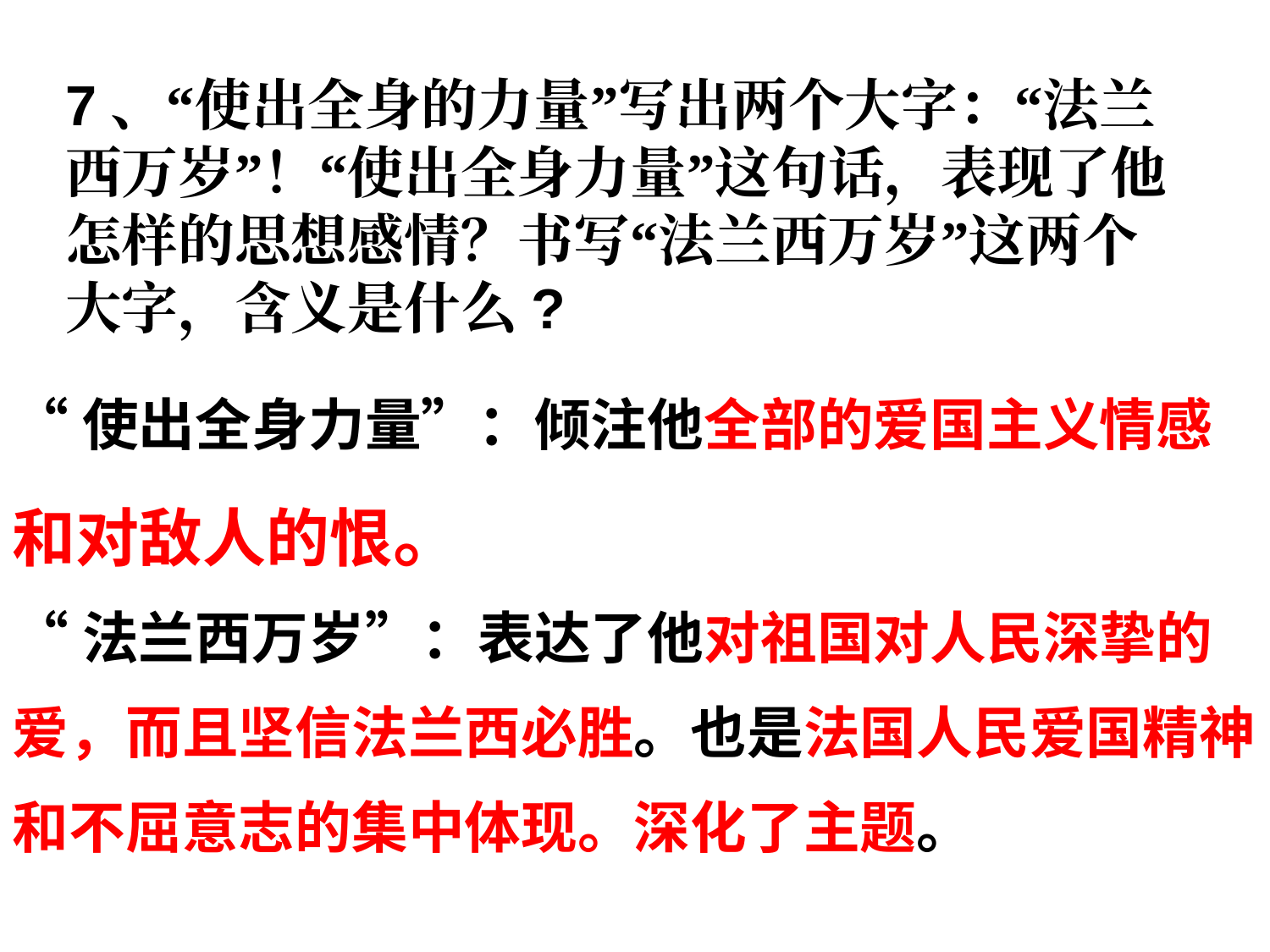

7、“使出全身的力量”写出两个大字：“法兰西万岁”！“使出全身力量”这句话，表现了他怎样的思想感情？书写“法兰西万岁”这两个大字，含义是什么?
“使出全身力量”：倾注他全部的爱国主义情感和对敌人的恨。
“法兰西万岁”：表达了他对祖国对人民深挚的爱，而且坚信法兰西必胜。也是法国人民爱国精神和不屈意志的集中体现。深化了主题。